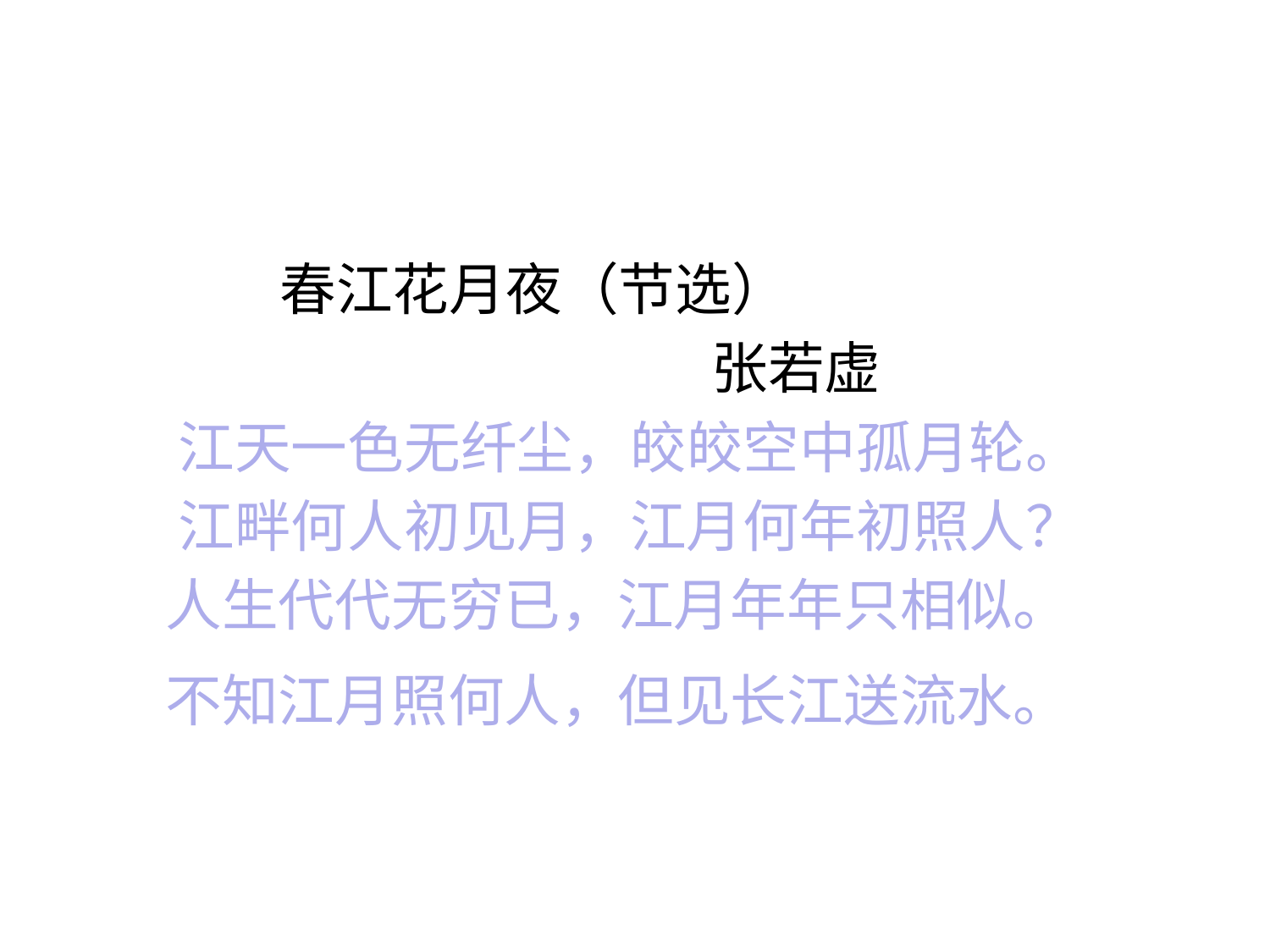

春江花月夜（节选）
                                                    张若虚
          江天一色无纤尘，皎皎空中孤月轮。
          江畔何人初见月，江月何年初照人？
         人生代代无穷已，江月年年只相似。
         不知江月照何人，但见长江送流水。